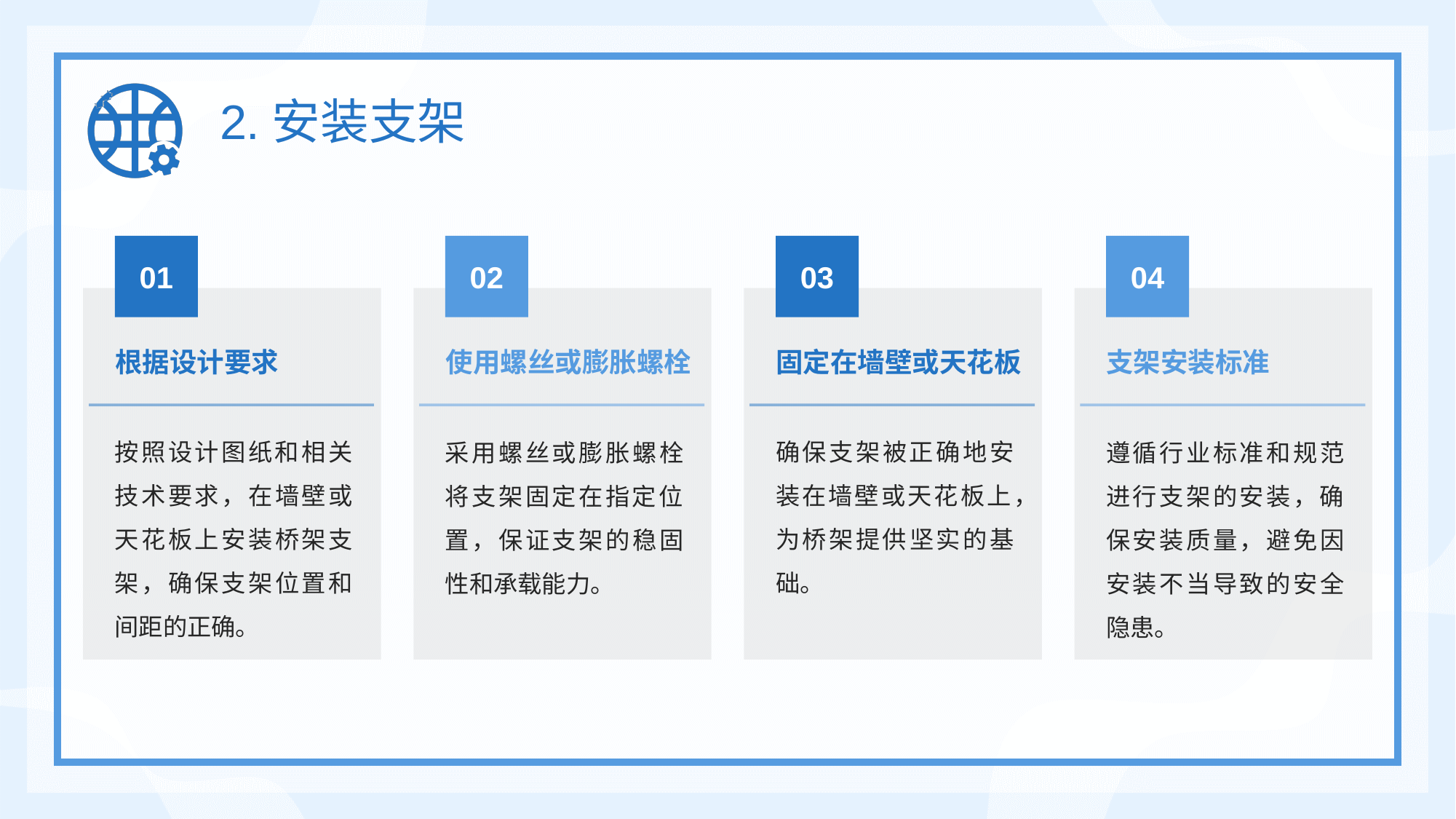

2.安装支架
01
02
03
04

根据设计要求
固定在墙壁或天花板
使用螺丝或膨胀螺栓
支架安装标准
按照设计图纸和相关技术要求，在墙壁或天花板上安装桥架支架，确保支架位置和间距的正确。
确保支架被正确地安装在墙壁或天花板上，为桥架提供坚实的基础。
采用螺丝或膨胀螺栓将支架固定在指定位置，保证支架的稳固性和承载能力。
遵循行业标准和规范进行支架的安装，确保安装质量，避免因安装不当导致的安全隐患。